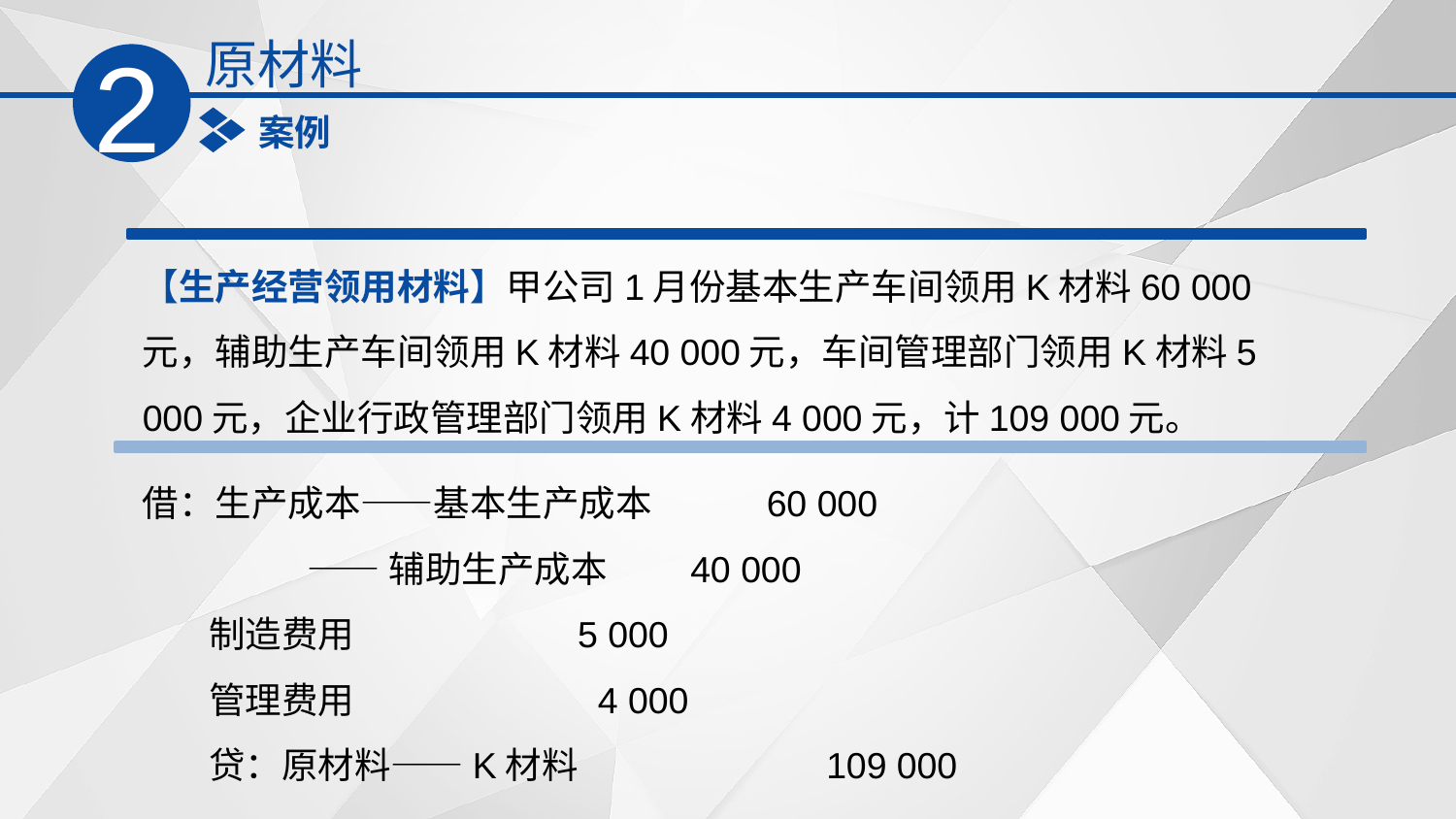

原材料
2

案例

【生产经营领用材料】甲公司1月份基本生产车间领用K材料60 000元，辅助生产车间领用K材料40 000元，车间管理部门领用K材料5 000元，企业行政管理部门领用K材料4 000元，计109 000元。

借：生产成本——基本生产成本　　    60 000
                    ——辅助生产成本         40 000
       制造费用                          5 000
       管理费用　                        4 000
       贷：原材料——K材料                             109 000